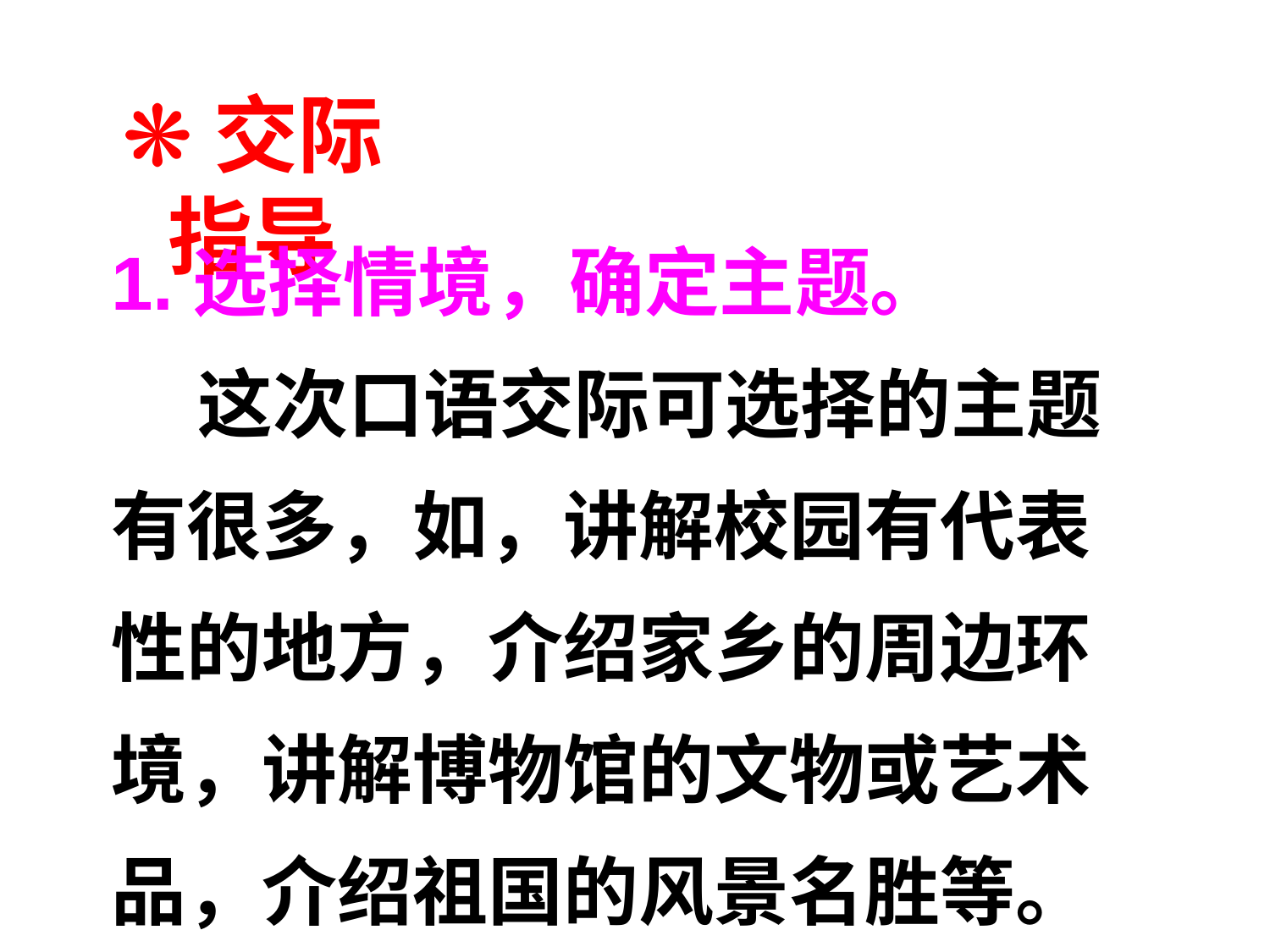

❋交际指导
1.选择情境，确定主题。
    这次口语交际可选择的主题有很多，如，讲解校园有代表性的地方，介绍家乡的周边环境，讲解博物馆的文物或艺术品，介绍祖国的风景名胜等。